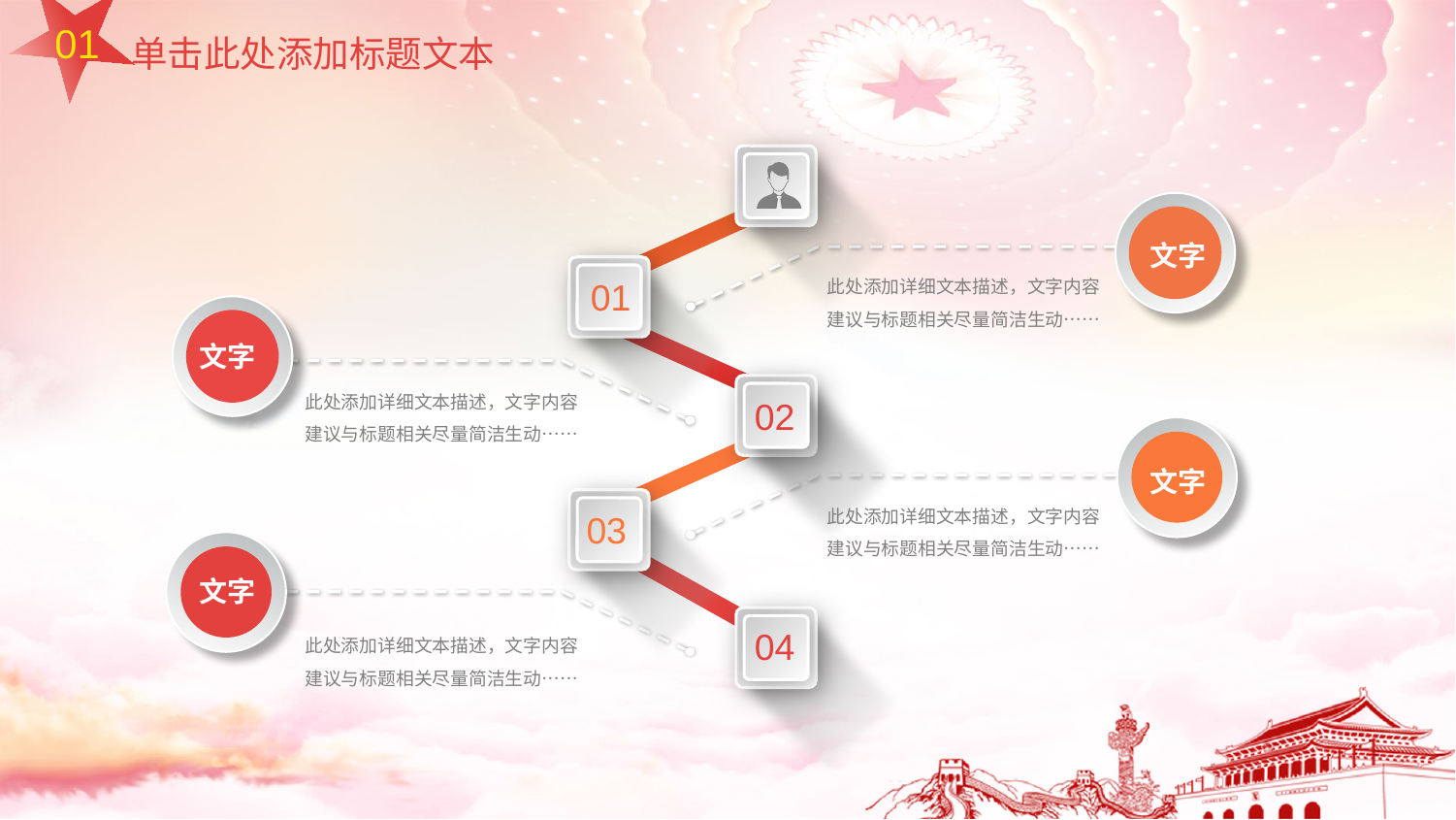

01
单击此处添加标题文本

文字

01
此处添加详细文本描述，文字内容建议与标题相关尽量简洁生动……

文字

此处添加详细文本描述，文字内容建议与标题相关尽量简洁生动……

02

文字

此处添加详细文本描述，文字内容建议与标题相关尽量简洁生动……

03

文字

04
此处添加详细文本描述，文字内容建议与标题相关尽量简洁生动……